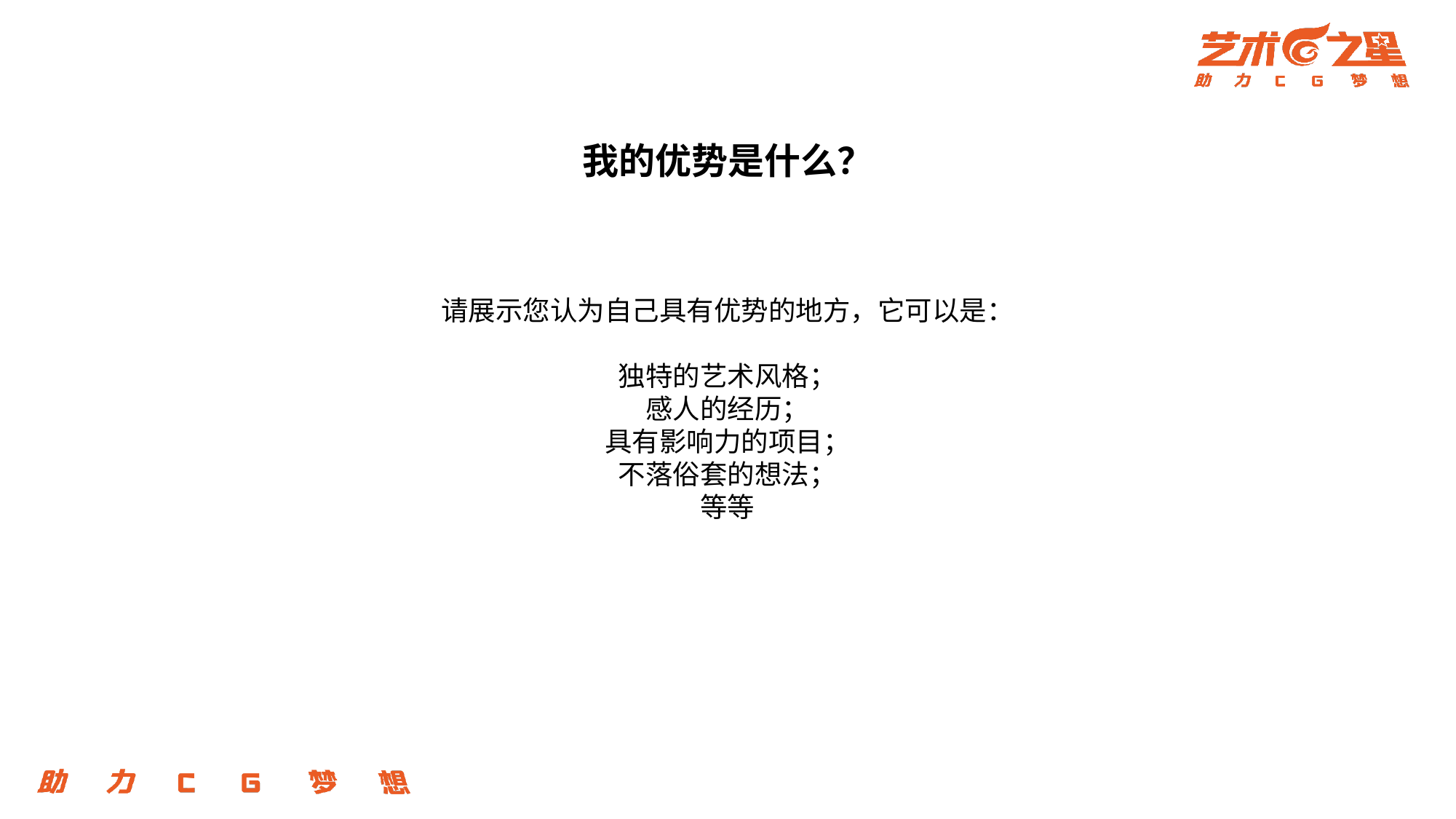

我的优势是什么？
请展示您认为自己具有优势的地方，它可以是：

独特的艺术风格；
感人的经历；
具有影响力的项目；
不落俗套的想法；
等等